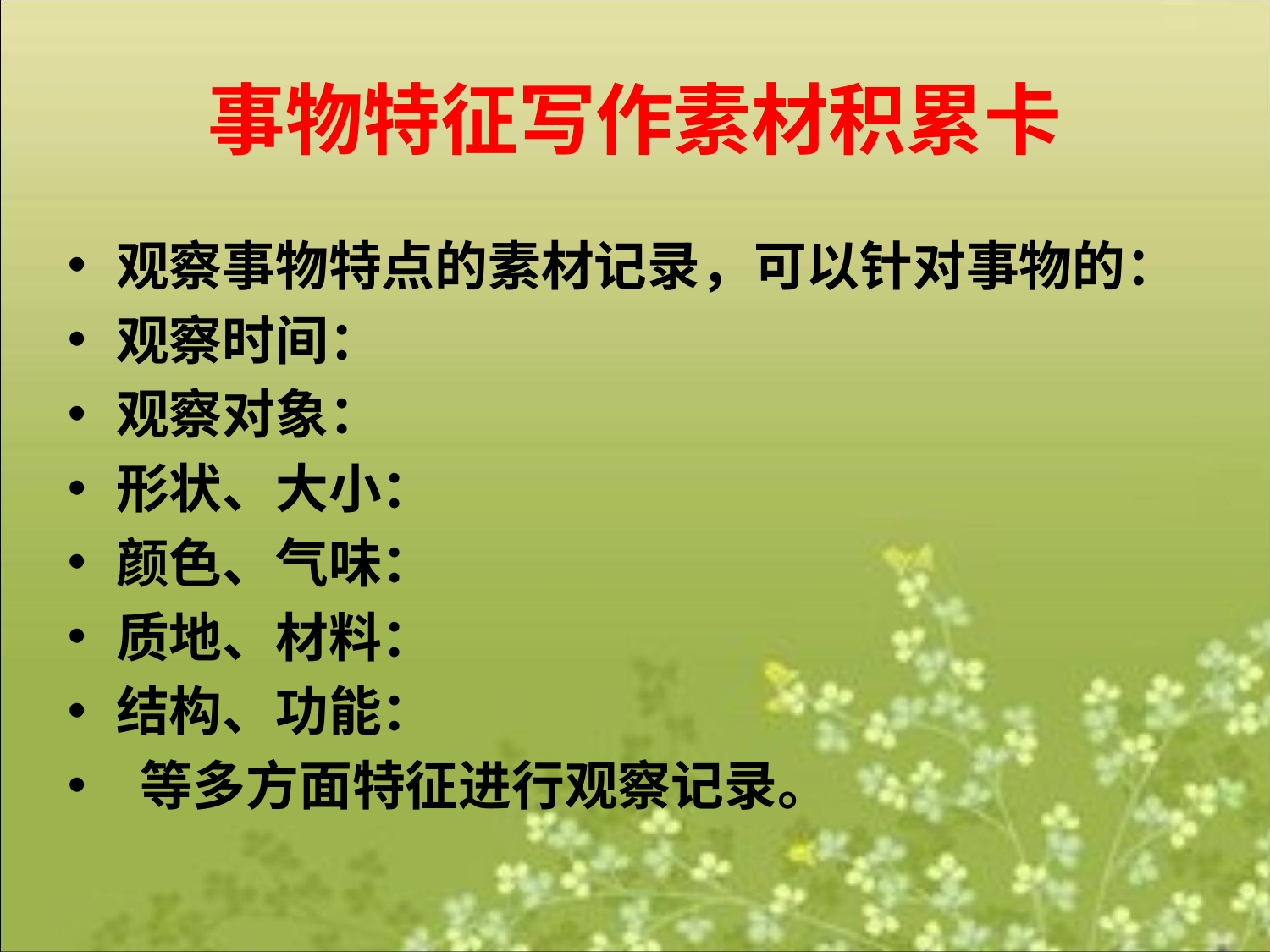

# 事物特征写作素材积累卡
观察事物特点的素材记录，可以针对事物的：
观察时间：
观察对象：
形状、大小：
颜色、气味：
质地、材料：
结构、功能：
 等多方面特征进行观察记录。